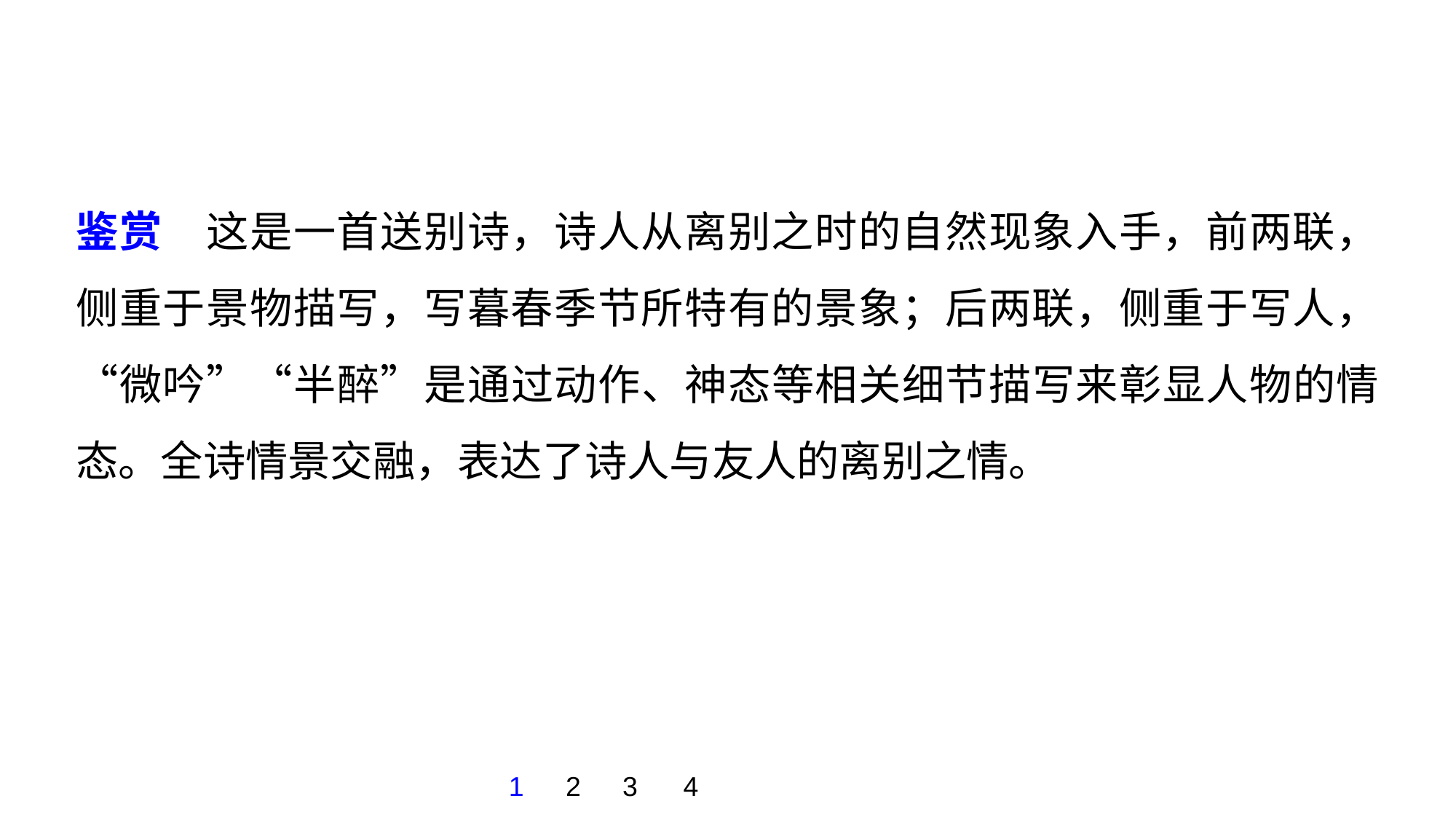

鉴赏　这是一首送别诗，诗人从离别之时的自然现象入手，前两联，侧重于景物描写，写暮春季节所特有的景象；后两联，侧重于写人，“微吟”“半醉”是通过动作、神态等相关细节描写来彰显人物的情态。全诗情景交融，表达了诗人与友人的离别之情。
1
2
3
4